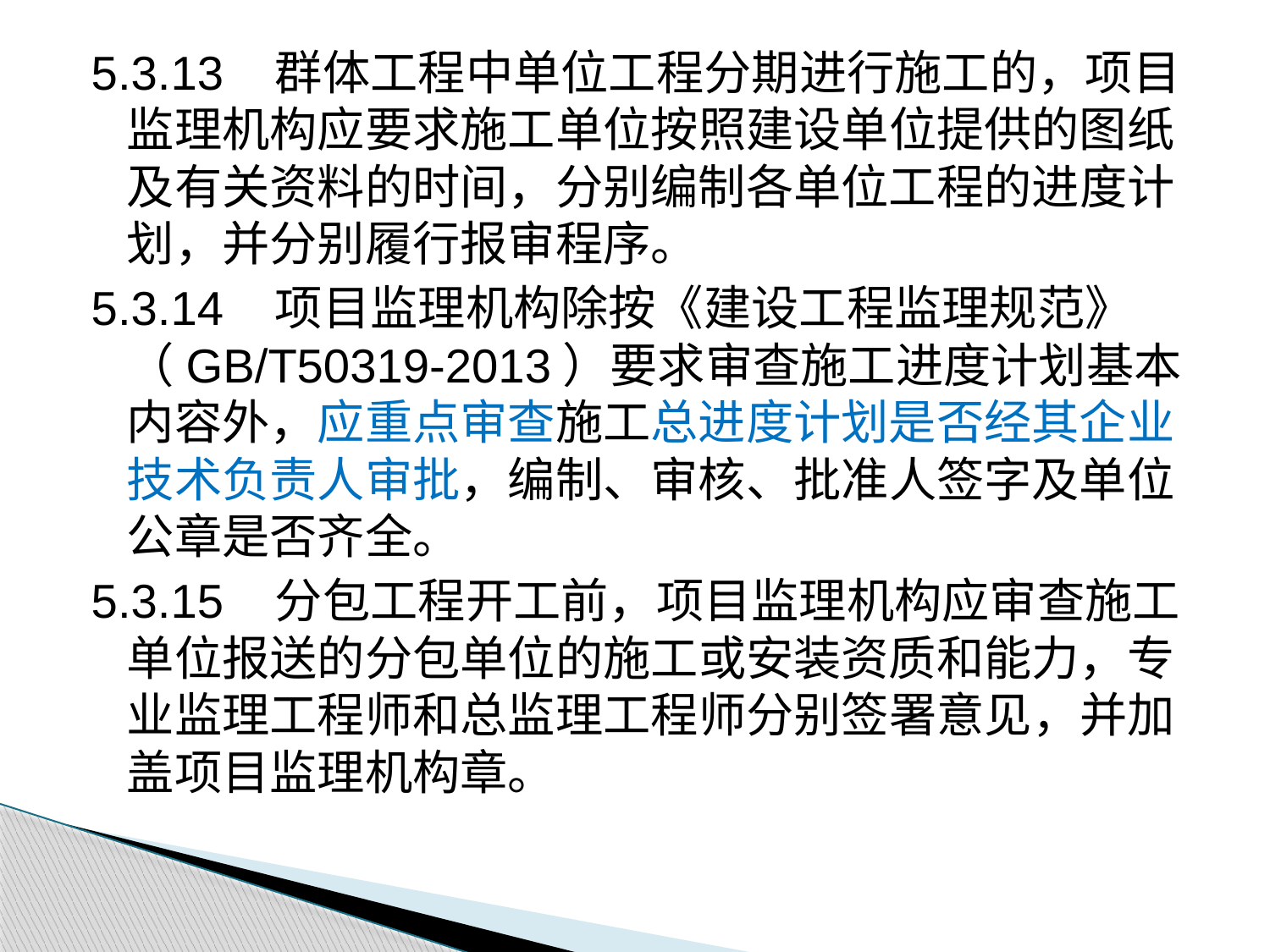

5.3.13   群体工程中单位工程分期进行施工的，项目监理机构应要求施工单位按照建设单位提供的图纸及有关资料的时间，分别编制各单位工程的进度计划，并分别履行报审程序。
5.3.14   项目监理机构除按《建设工程监理规范》 （GB/T50319-2013）要求审查施工进度计划基本内容外，应重点审查施工总进度计划是否经其企业技术负责人审批，编制、审核、批准人签字及单位公章是否齐全。
5.3.15   分包工程开工前，项目监理机构应审查施工单位报送的分包单位的施工或安装资质和能力，专业监理工程师和总监理工程师分别签署意见，并加盖项目监理机构章。